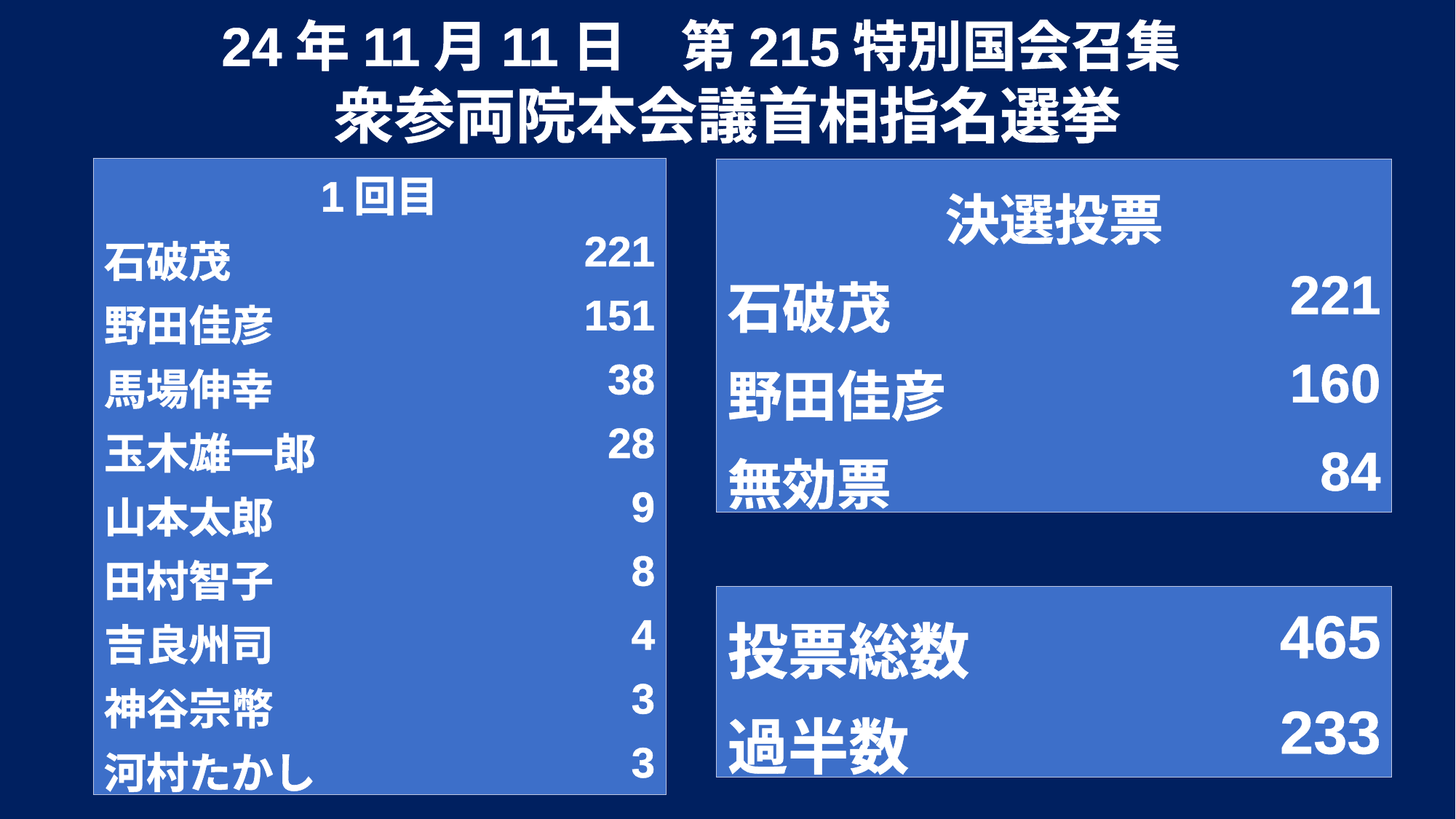

24年11月11日　第215特別国会召集
衆参両院本会議首相指名選挙
| 1回目 |  |
| --- | --- |
| 石破茂 | 221 |
| 野田佳彦 | 151 |
| 馬場伸幸 | 38 |
| 玉木雄一郎 | 28 |
| 山本太郎 | 9 |
| 田村智子 | 8 |
| 吉良州司 | 4 |
| 神谷宗幣 | 3 |
| 河村たかし | 3 |
| 決選投票 |  |
| --- | --- |
| 石破茂 | 221 |
| 野田佳彦 | 160 |
| 無効票 | 84 |
| 投票総数 | 465 |
| --- | --- |
| 過半数 | 233 |